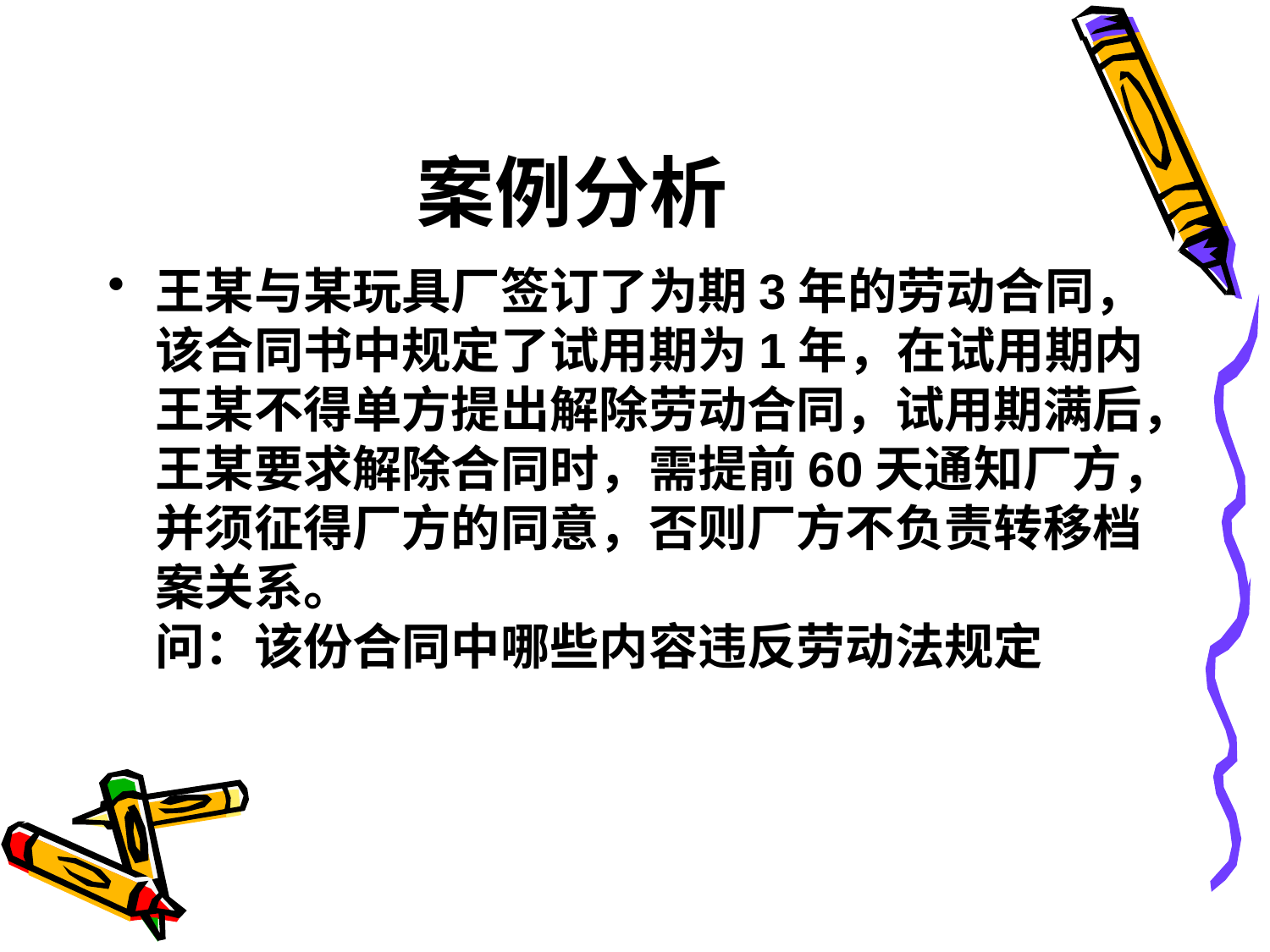

# 案例分析
王某与某玩具厂签订了为期3年的劳动合同，该合同书中规定了试用期为1年，在试用期内王某不得单方提出解除劳动合同，试用期满后，王某要求解除合同时，需提前60天通知厂方，并须征得厂方的同意，否则厂方不负责转移档案关系。
问：该份合同中哪些内容违反劳动法规定